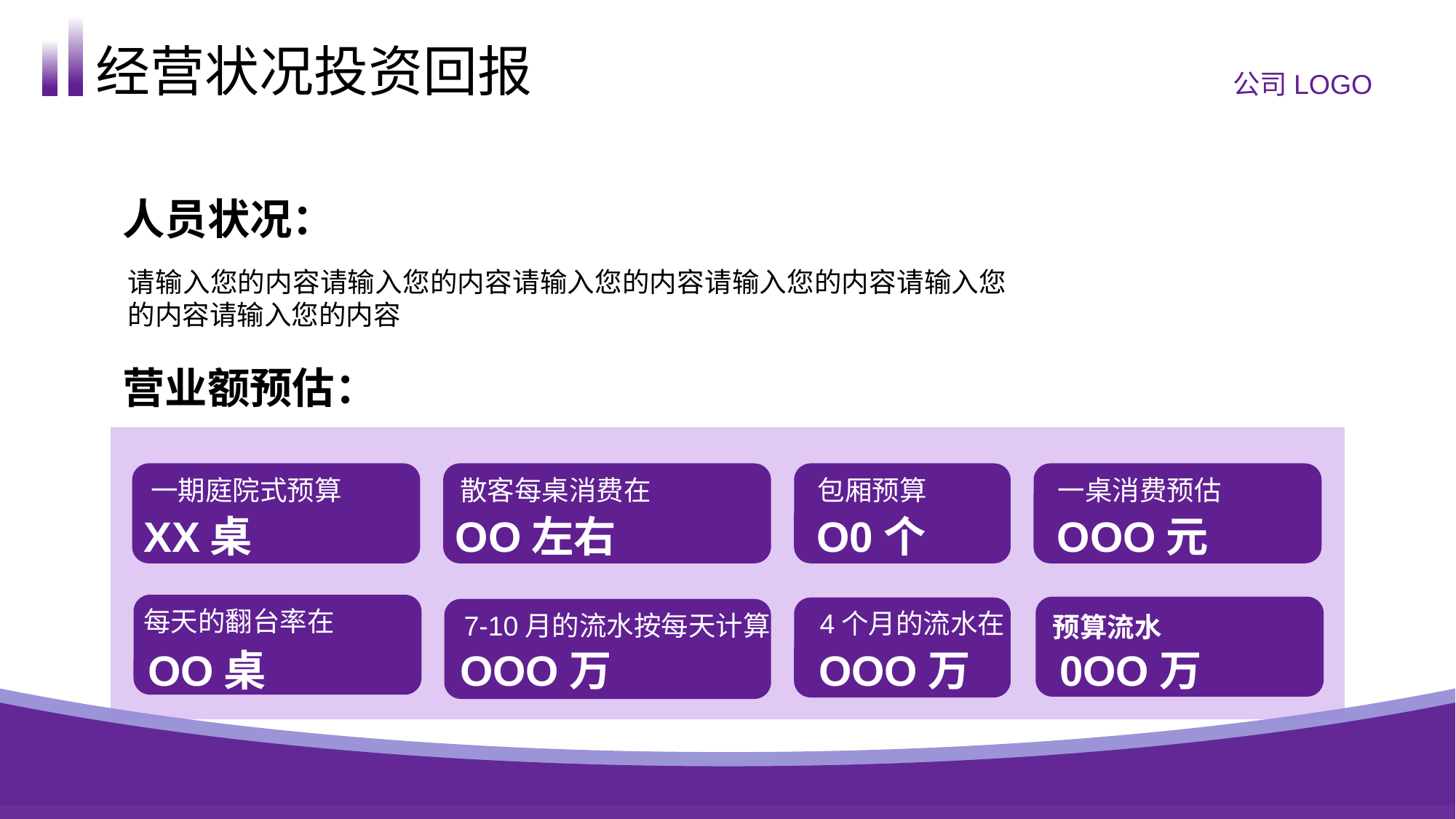

经营状况投资回报
公司LOGO
人员状况：
请输入您的内容请输入您的内容请输入您的内容请输入您的内容请输入您的内容请输入您的内容
营业额预估：

一期庭院式预算
散客每桌消费在
包厢预算
一桌消费预估
XX桌
OO左右
O0个
OOO元

每天的翻台率在

4个月的流水在
7-10月的流水按每天计算
预算流水
OO桌
OOO万
OOO万
0OO万